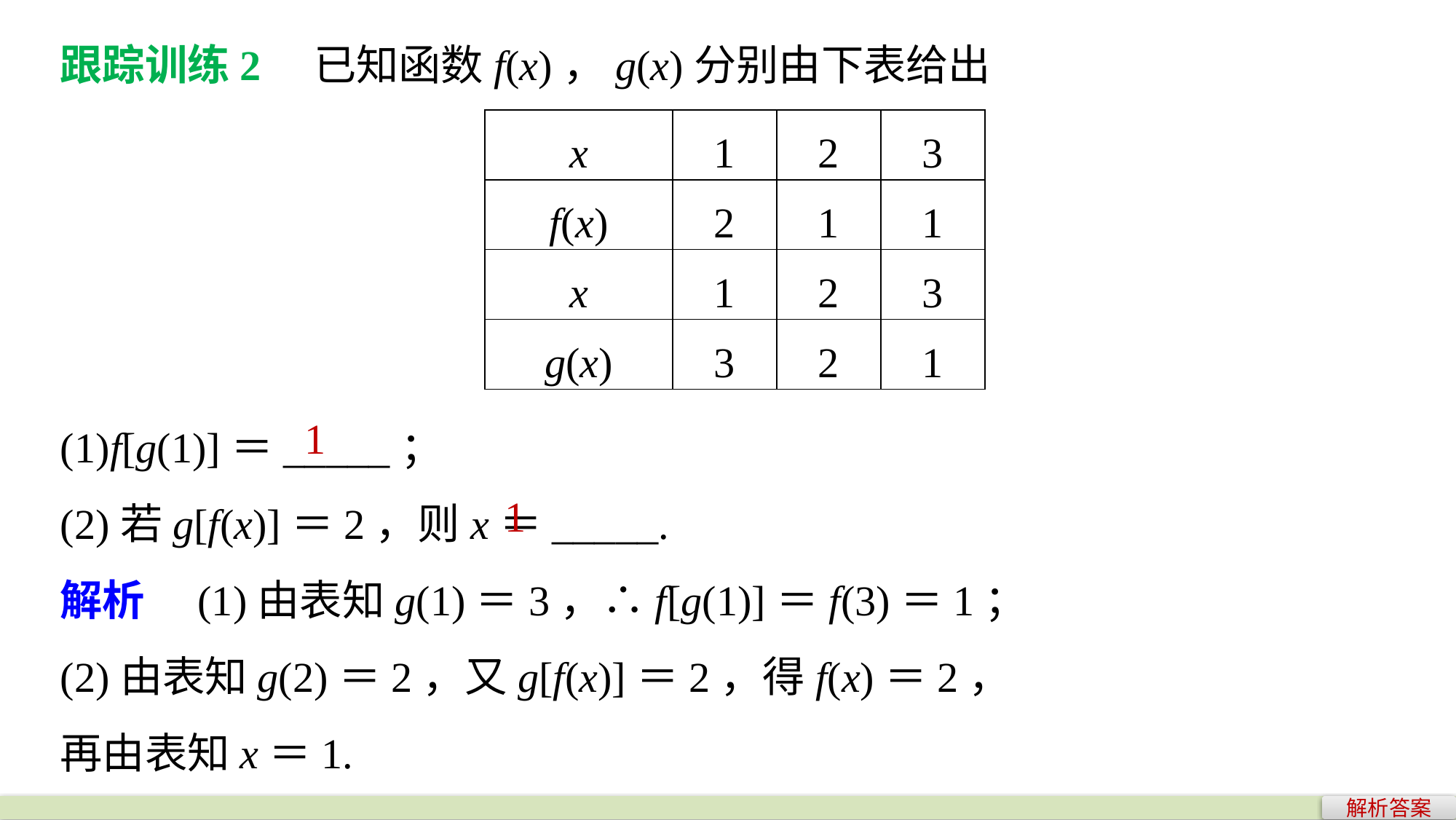

跟踪训练2　已知函数f(x)，g(x)分别由下表给出
| x | 1 | 2 | 3 |
| --- | --- | --- | --- |
| f(x) | 2 | 1 | 1 |
| x | 1 | 2 | 3 |
| g(x) | 3 | 2 | 1 |
(1)f[g(1)]＝_____；
(2)若g[f(x)]＝2，则x＝_____.
解析　(1)由表知g(1)＝3，∴f[g(1)]＝f(3)＝1；
(2)由表知g(2)＝2，又g[f(x)]＝2，得f(x)＝2，
再由表知x＝1.
1
1
解析答案